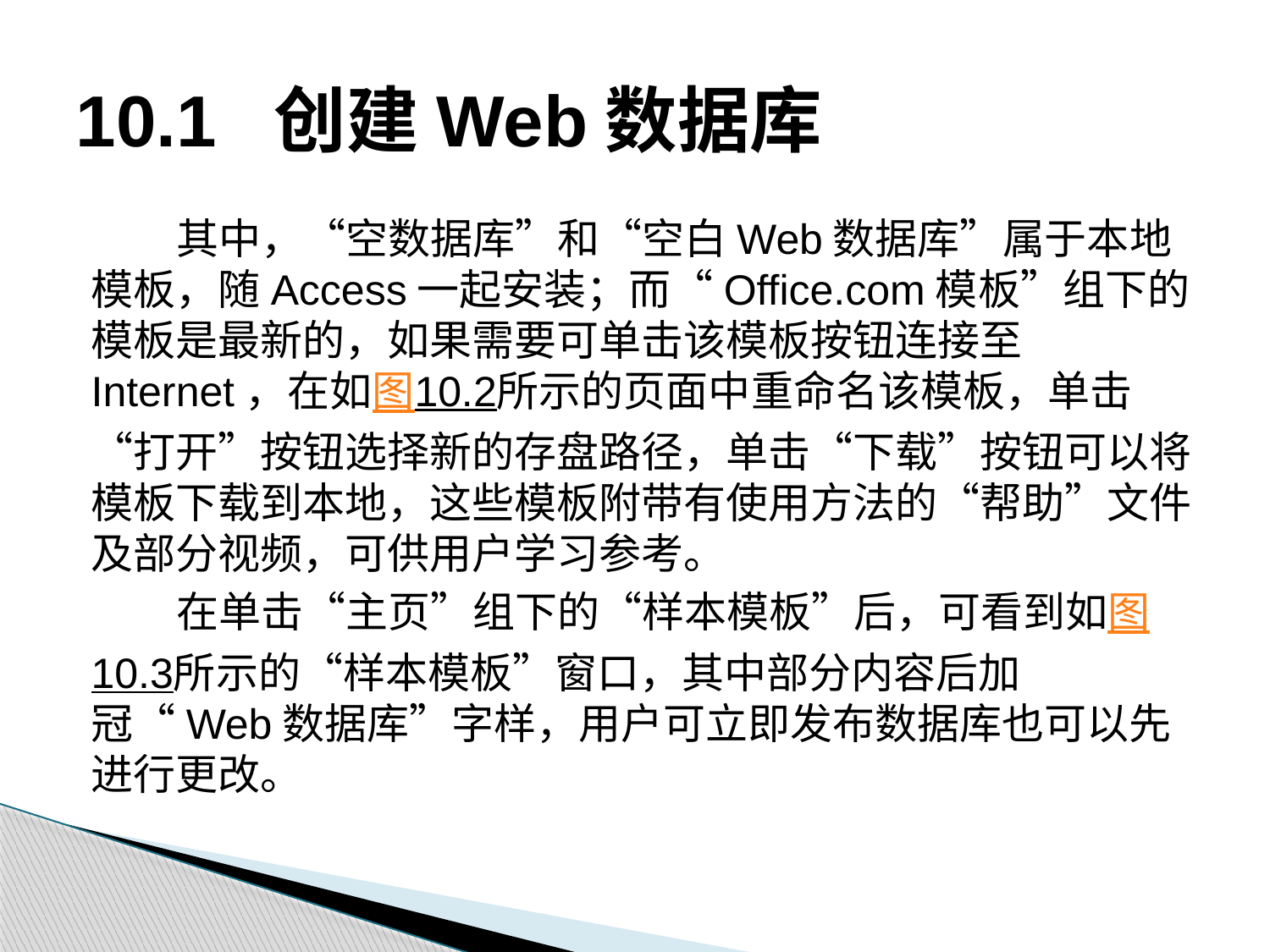

# 10.1  创建Web数据库
其中，“空数据库”和“空白Web数据库”属于本地模板，随Access一起安装；而“Office.com模板”组下的模板是最新的，如果需要可单击该模板按钮连接至Internet，在如图10.2所示的页面中重命名该模板，单击“打开”按钮选择新的存盘路径，单击“下载”按钮可以将模板下载到本地，这些模板附带有使用方法的“帮助”文件及部分视频，可供用户学习参考。
在单击“主页”组下的“样本模板”后，可看到如图10.3所示的“样本模板”窗口，其中部分内容后加冠“Web数据库”字样，用户可立即发布数据库也可以先进行更改。